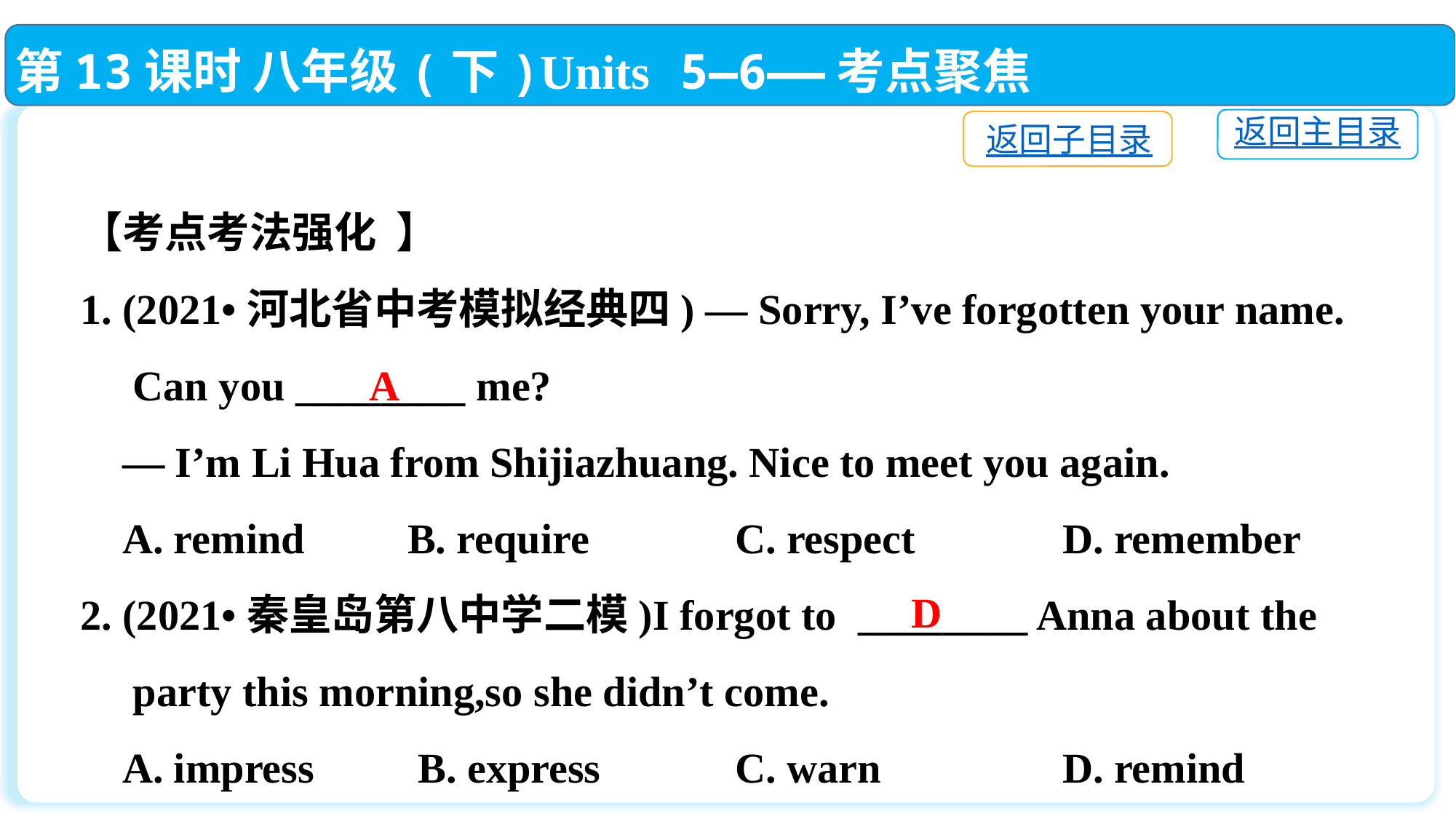

第13课时 八年级(下)Units 5—6——考点聚焦

返回主目录

返回子目录
【考点考法强化  】
1. (2021•河北省中考模拟经典四) — Sorry, I’ve forgotten your name.
     Can you ________ me?
    — I’m Li Hua from Shijiazhuang. Nice to meet you again.
    A. remind	B. require		C. respect		D. remember
2. (2021•秦皇岛第八中学二模)I forgot to  ________ Anna about the
     party this morning,so she didn’t come.
    A. impress	 B. express		C. warn		D. remind
A
D